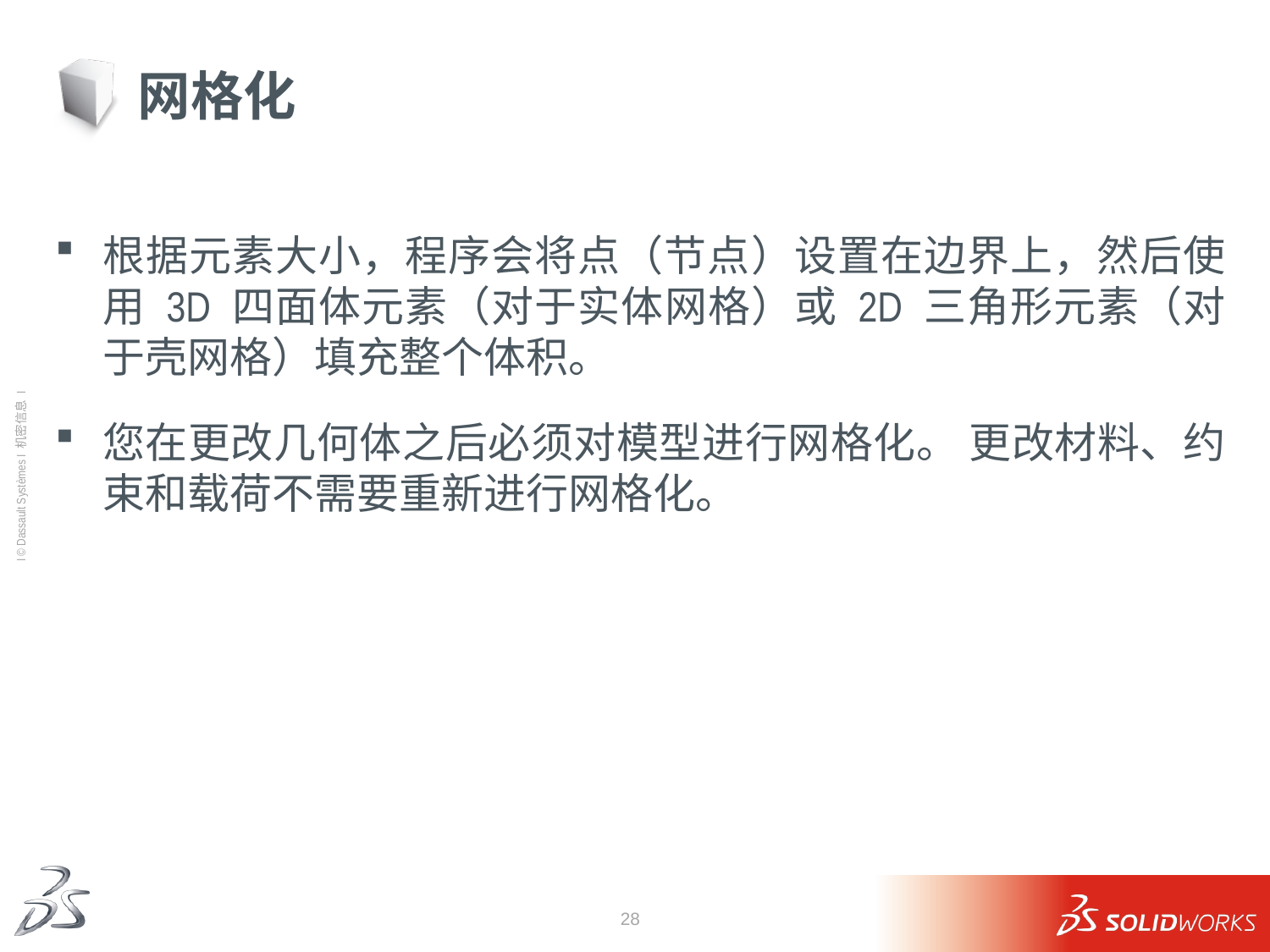

# 网格化
根据元素大小，程序会将点（节点）设置在边界上，然后使用 3D 四面体元素（对于实体网格）或 2D 三角形元素（对于壳网格）填充整个体积。
您在更改几何体之后必须对模型进行网格化。 更改材料、约束和载荷不需要重新进行网格化。